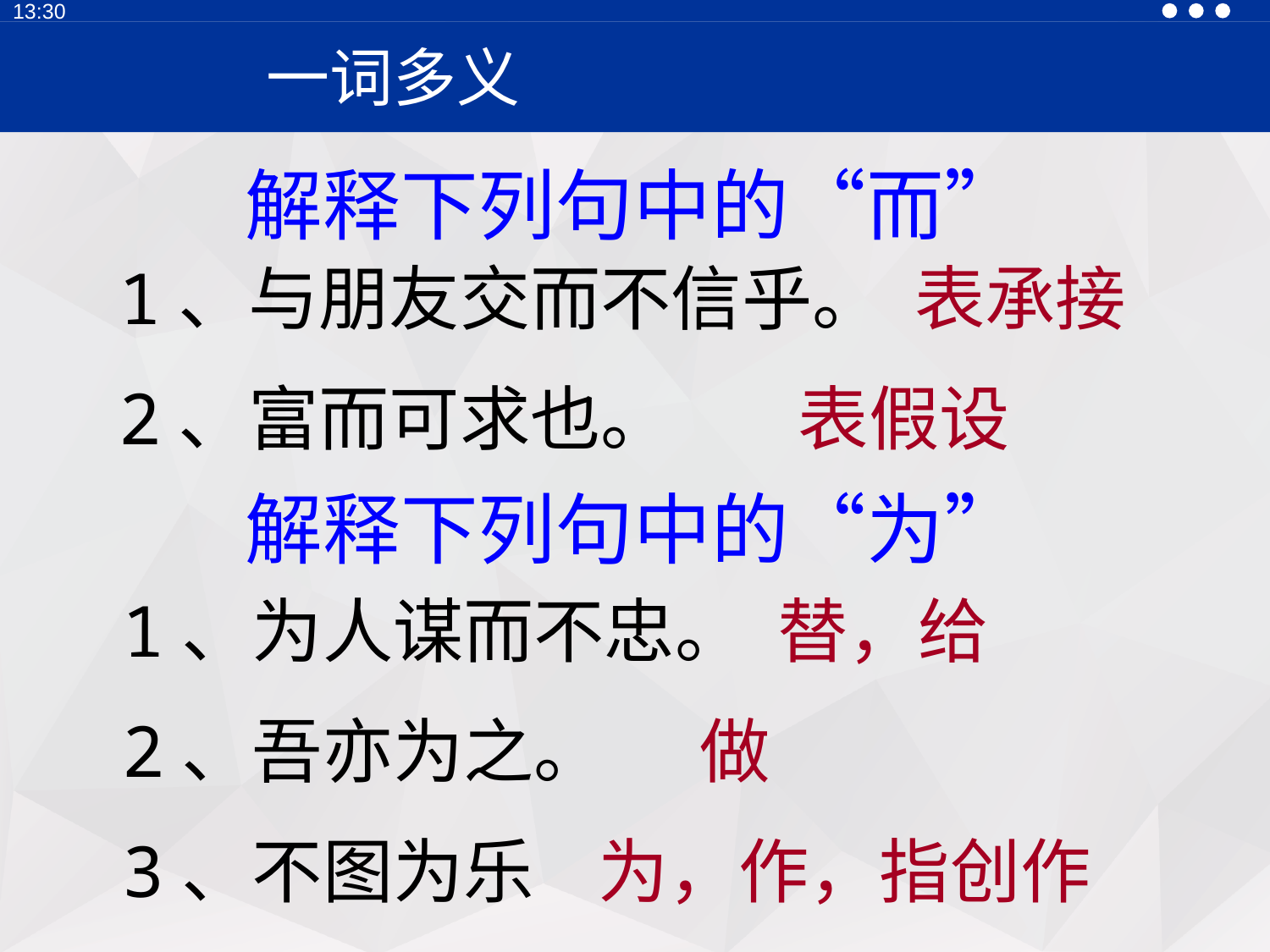

13:30

一词多义
解释下列句中的“而”
1、与朋友交而不信乎。  表承接
2、富而可求也。        表假设
解释下列句中的“为”
1、为人谋而不忠。  替，给
2、吾亦为之。      做
3、不图为乐    为，作，指创作